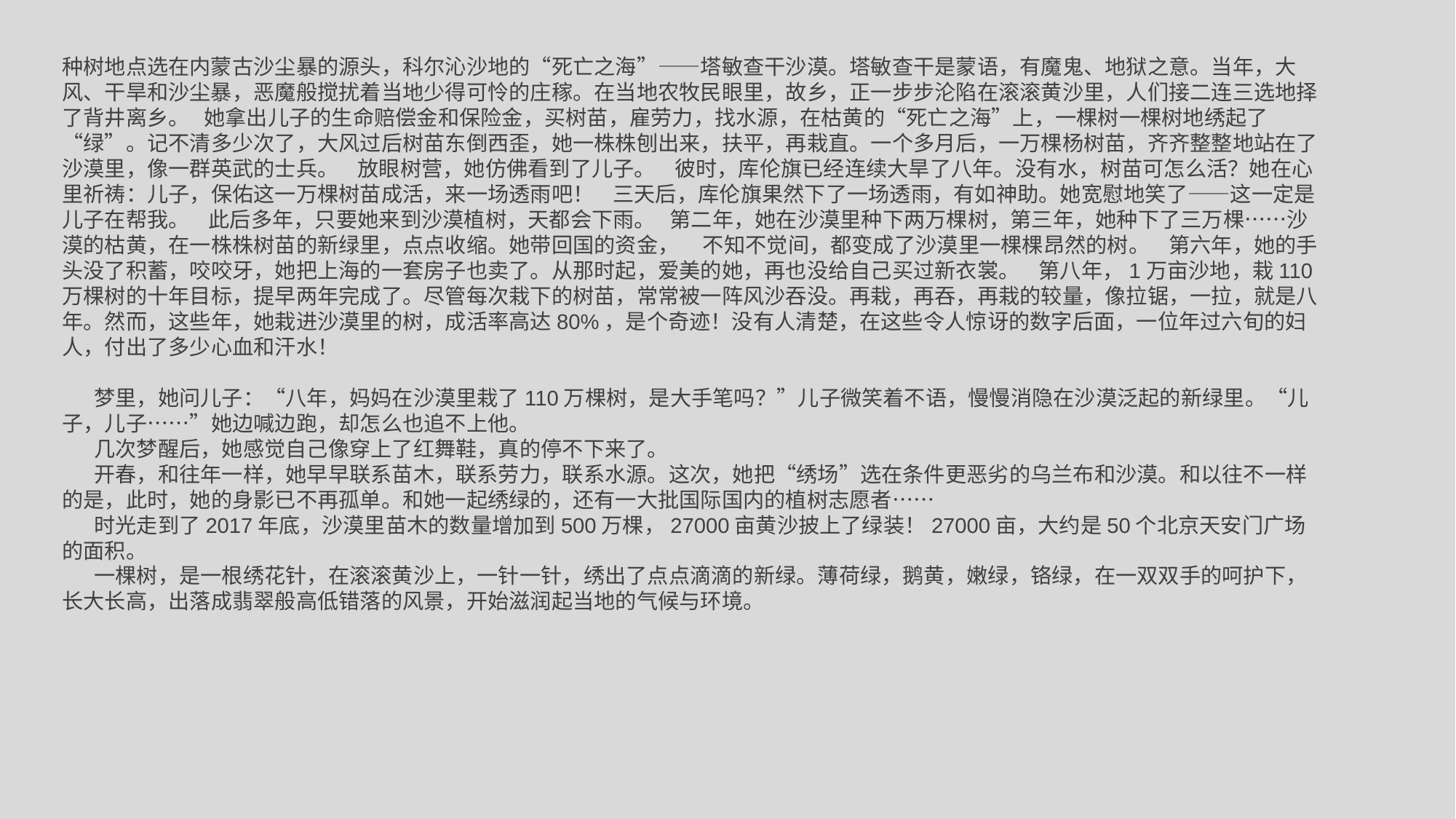

种树地点选在内蒙古沙尘暴的源头，科尔沁沙地的“死亡之海”——塔敏查干沙漠。塔敏查干是蒙语，有魔鬼、地狱之意。当年，大风、干旱和沙尘暴，恶魔般搅扰着当地少得可怜的庄稼。在当地农牧民眼里，故乡，正一步步沦陷在滚滚黄沙里，人们接二连三选地择了背井离乡。   她拿出儿子的生命赔偿金和保险金，买树苗，雇劳力，找水源，在枯黄的“死亡之海”上，一棵树一棵树地绣起了“绿”。记不清多少次了，大风过后树苗东倒西歪，她一株株刨出来，扶平，再栽直。一个多月后，一万棵杨树苗，齐齐整整地站在了沙漠里，像一群英武的士兵。    放眼树营，她仿佛看到了儿子。    彼时，库伦旗已经连续大旱了八年。没有水，树苗可怎么活？她在心里祈祷：儿子，保佑这一万棵树苗成活，来一场透雨吧！    三天后，库伦旗果然下了一场透雨，有如神助。她宽慰地笑了——这一定是儿子在帮我。    此后多年，只要她来到沙漠植树，天都会下雨。   第二年，她在沙漠里种下两万棵树，第三年，她种下了三万棵……沙漠的枯黄，在一株株树苗的新绿里，点点收缩。她带回国的资金，     不知不觉间，都变成了沙漠里一棵棵昂然的树。    第六年，她的手头没了积蓄，咬咬牙，她把上海的一套房子也卖了。从那时起，爱美的她，再也没给自己买过新衣裳。    第八年，1万亩沙地，栽110万棵树的十年目标，提早两年完成了。尽管每次栽下的树苗，常常被一阵风沙吞没。再栽，再吞，再栽的较量，像拉锯，一拉，就是八年。然而，这些年，她栽进沙漠里的树，成活率高达80%，是个奇迹！没有人清楚，在这些令人惊讶的数字后面，一位年过六旬的妇人，付出了多少心血和汗水！

梦里，她问儿子：“八年，妈妈在沙漠里栽了110万棵树，是大手笔吗？”儿子微笑着不语，慢慢消隐在沙漠泛起的新绿里。“儿子，儿子……”她边喊边跑，却怎么也追不上他。
几次梦醒后，她感觉自己像穿上了红舞鞋，真的停不下来了。
开春，和往年一样，她早早联系苗木，联系劳力，联系水源。这次，她把“绣场”选在条件更恶劣的乌兰布和沙漠。和以往不一样的是，此时，她的身影已不再孤单。和她一起绣绿的，还有一大批国际国内的植树志愿者……
时光走到了2017年底，沙漠里苗木的数量增加到500万棵，27000亩黄沙披上了绿装！27000亩，大约是50个北京天安门广场的面积。
一棵树，是一根绣花针，在滚滚黄沙上，一针一针，绣出了点点滴滴的新绿。薄荷绿，鹅黄，嫩绿，铬绿，在一双双手的呵护下，长大长高，出落成翡翠般高低错落的风景，开始滋润起当地的气候与环境。